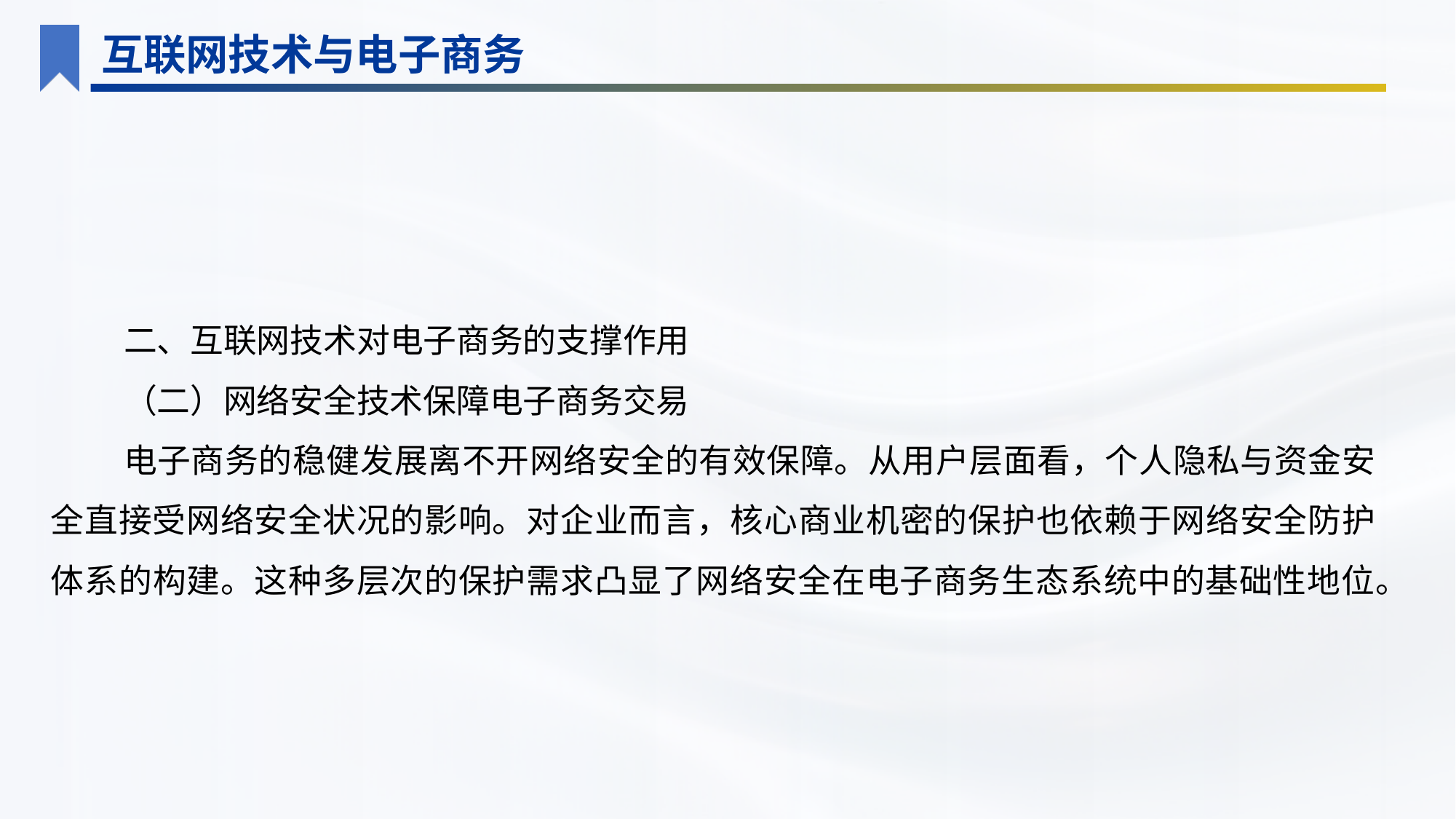

互联网技术与电子商务
二、互联网技术对电子商务的支撑作用
（二）网络安全技术保障电子商务交易
电子商务的稳健发展离不开网络安全的有效保障。从用户层面看，个人隐私与资金安全直接受网络安全状况的影响。对企业而言，核心商业机密的保护也依赖于网络安全防护体系的构建。这种多层次的保护需求凸显了网络安全在电子商务生态系统中的基础性地位。